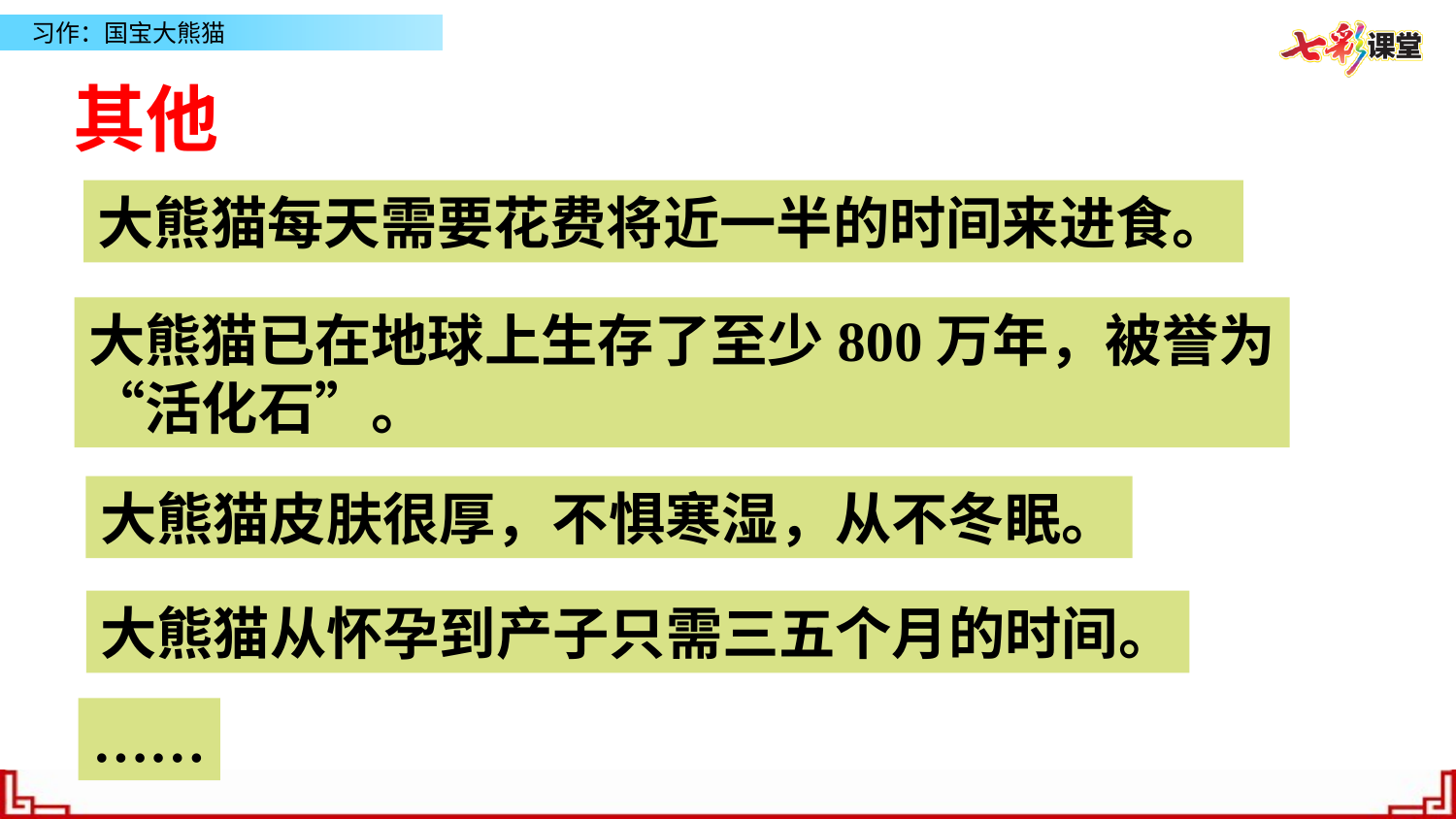

其他
大熊猫每天需要花费将近一半的时间来进食。
大熊猫已在地球上生存了至少800万年，被誉为“活化石”。
大熊猫皮肤很厚，不惧寒湿，从不冬眠。
大熊猫从怀孕到产子只需三五个月的时间。
……